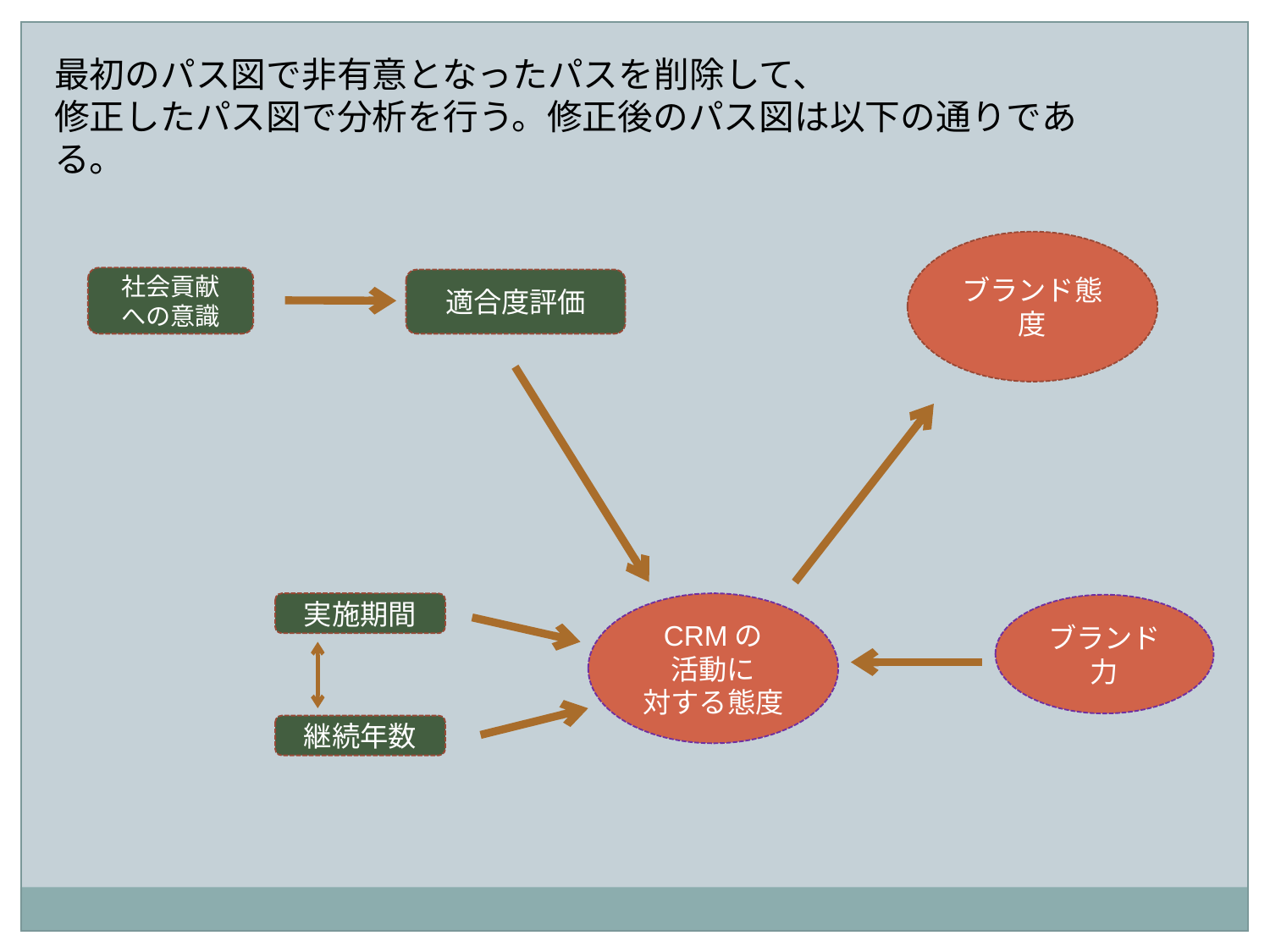

最初のパス図で非有意となったパスを削除して、
修正したパス図で分析を行う。修正後のパス図は以下の通りである。

ブランド態度
社会貢献
への意識
適合度評価
実施期間
CRMの
活動に
対する態度
ブランド力
継続年数